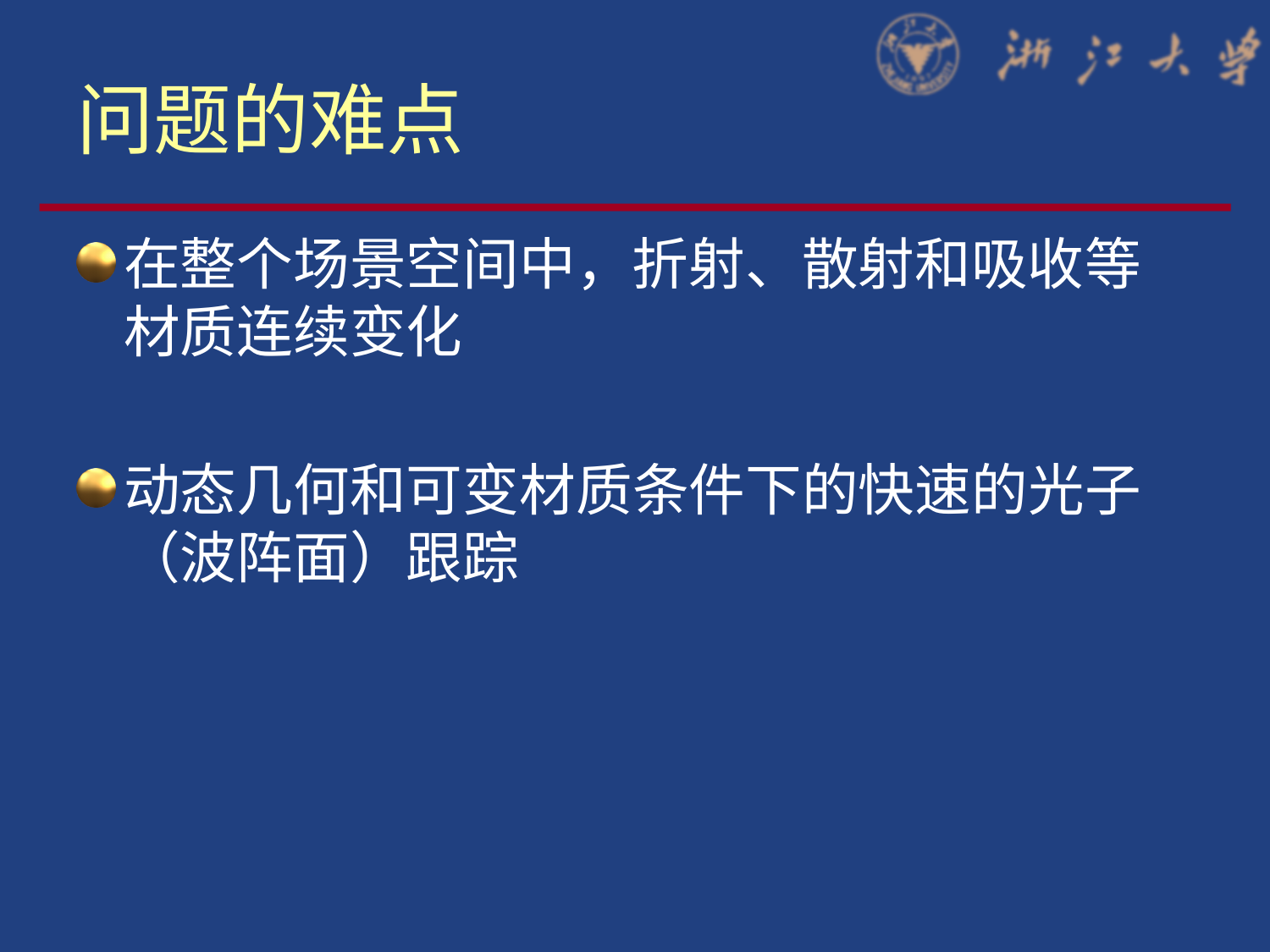

# 问题的难点
在整个场景空间中，折射、散射和吸收等材质连续变化

动态几何和可变材质条件下的快速的光子（波阵面）跟踪